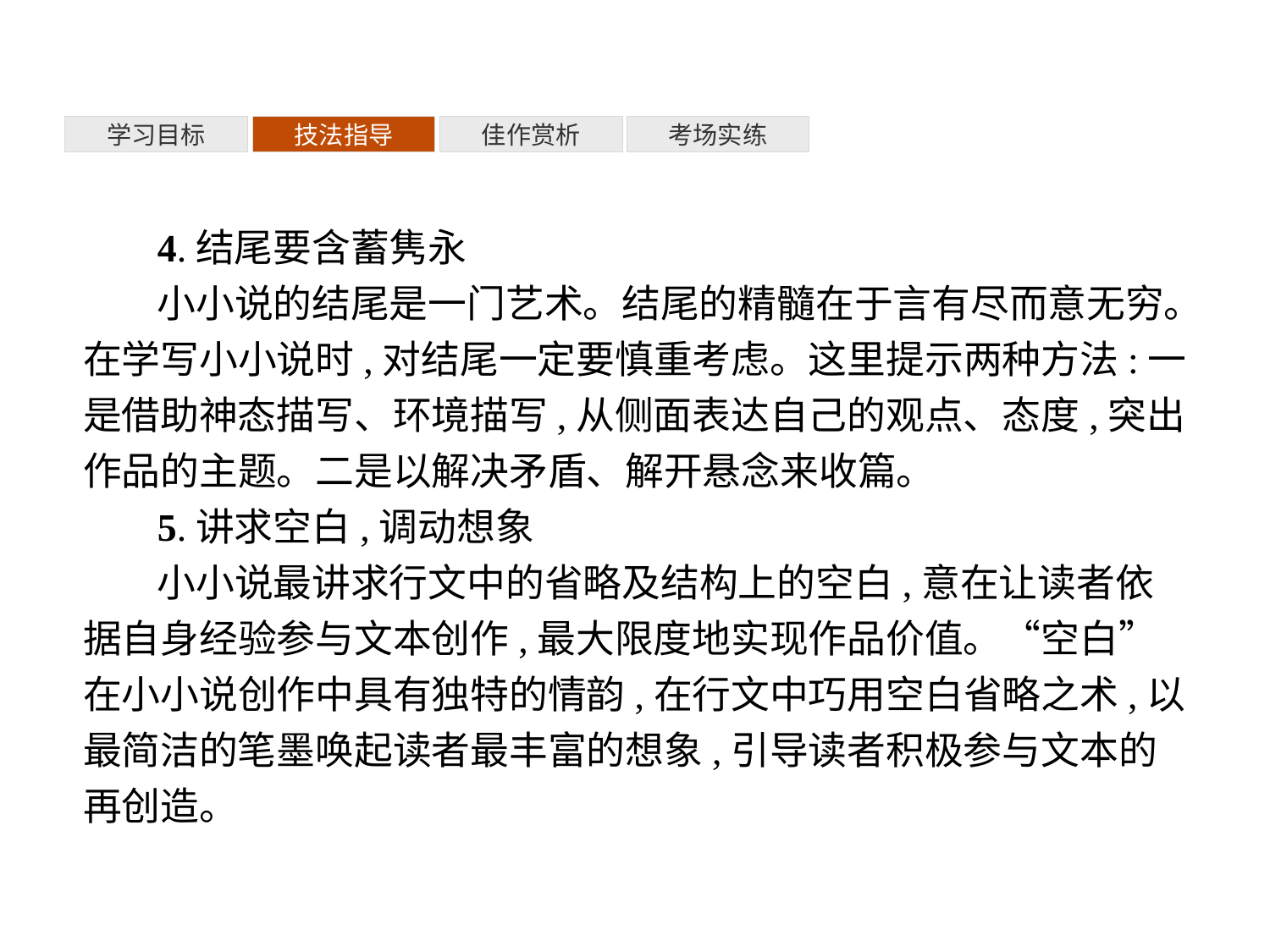

考场实练
佳作赏析
技法指导
学习目标
4.结尾要含蓄隽永
小小说的结尾是一门艺术。结尾的精髓在于言有尽而意无穷。在学写小小说时,对结尾一定要慎重考虑。这里提示两种方法:一是借助神态描写、环境描写,从侧面表达自己的观点、态度,突出作品的主题。二是以解决矛盾、解开悬念来收篇。
5.讲求空白,调动想象
小小说最讲求行文中的省略及结构上的空白,意在让读者依据自身经验参与文本创作,最大限度地实现作品价值。“空白”在小小说创作中具有独特的情韵,在行文中巧用空白省略之术,以最简洁的笔墨唤起读者最丰富的想象,引导读者积极参与文本的再创造。